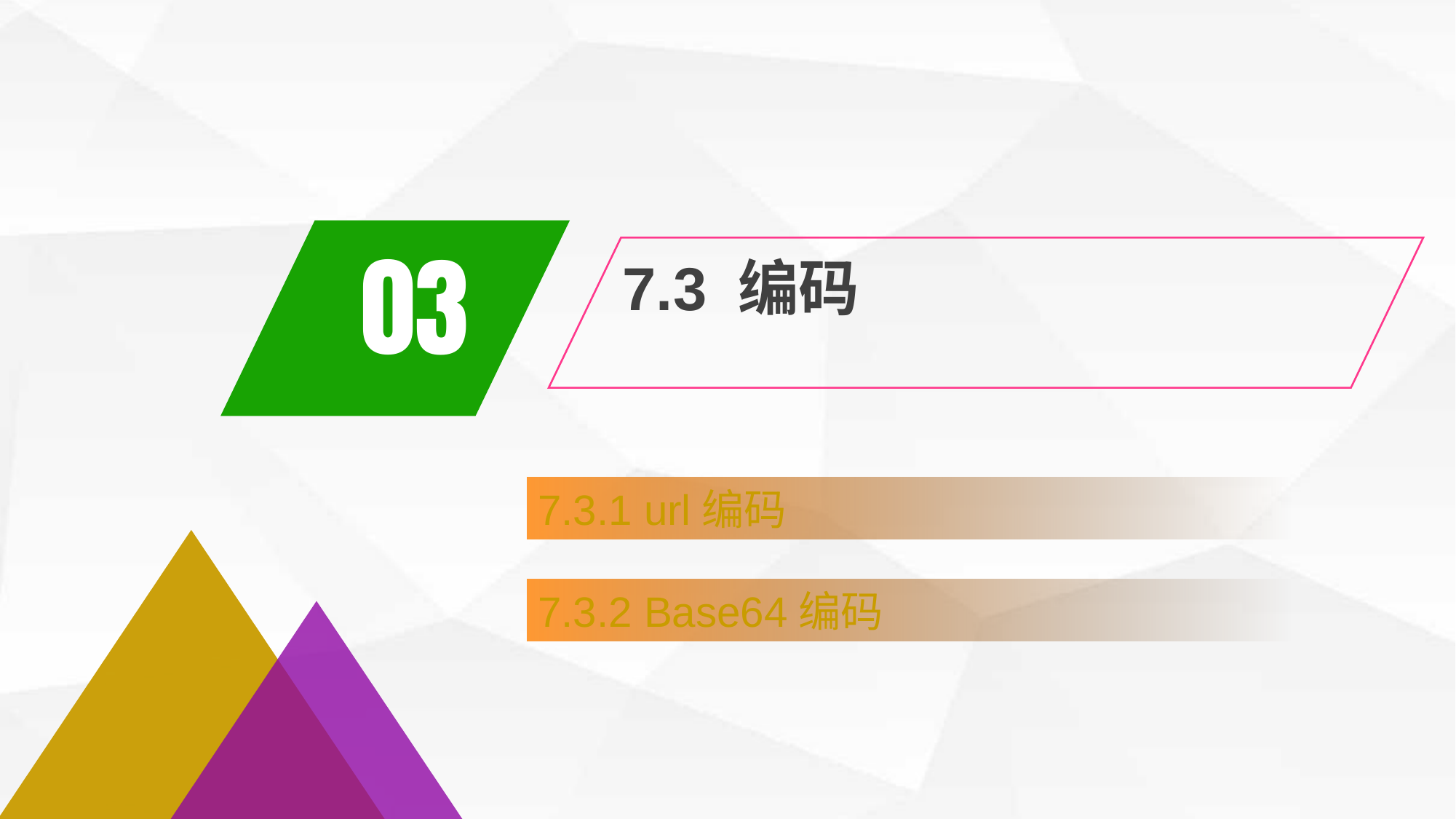

03

7.3 编码
7.3.1 url编码

7.3.2 Base64编码